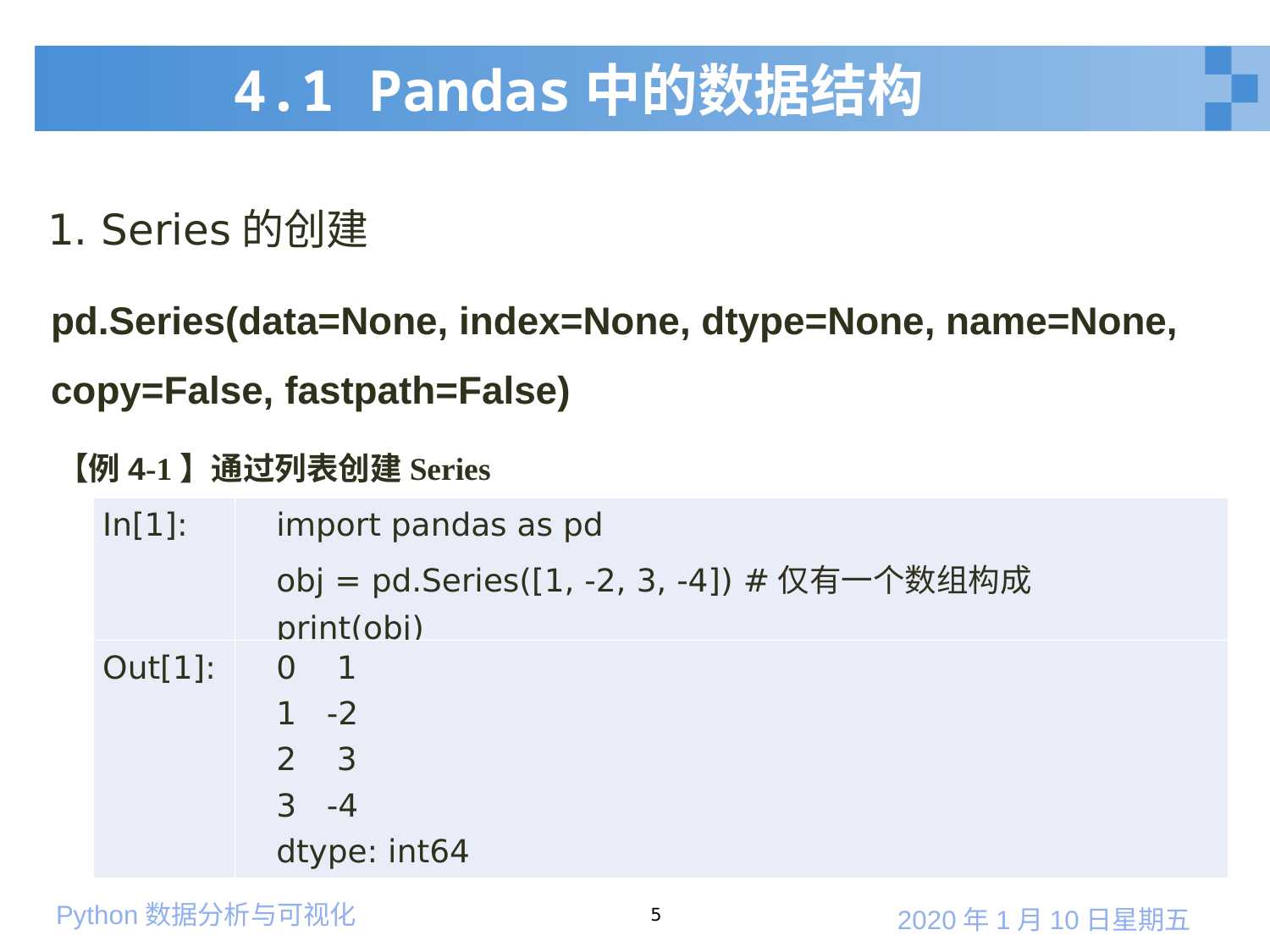

# 4.1 Pandas中的数据结构
1. Series的创建
pd.Series(data=None, index=None, dtype=None, name=None, copy=False, fastpath=False)
【例4-1】通过列表创建Series
| In[1]: | import pandas as pd obj = pd.Series([1, -2, 3, -4]) #仅有一个数组构成 print(obj) |
| --- | --- |
| Out[1]: | 0 1 1 -2 2 3 3 -4 dtype: int64 |
5
2020年1月10日星期五